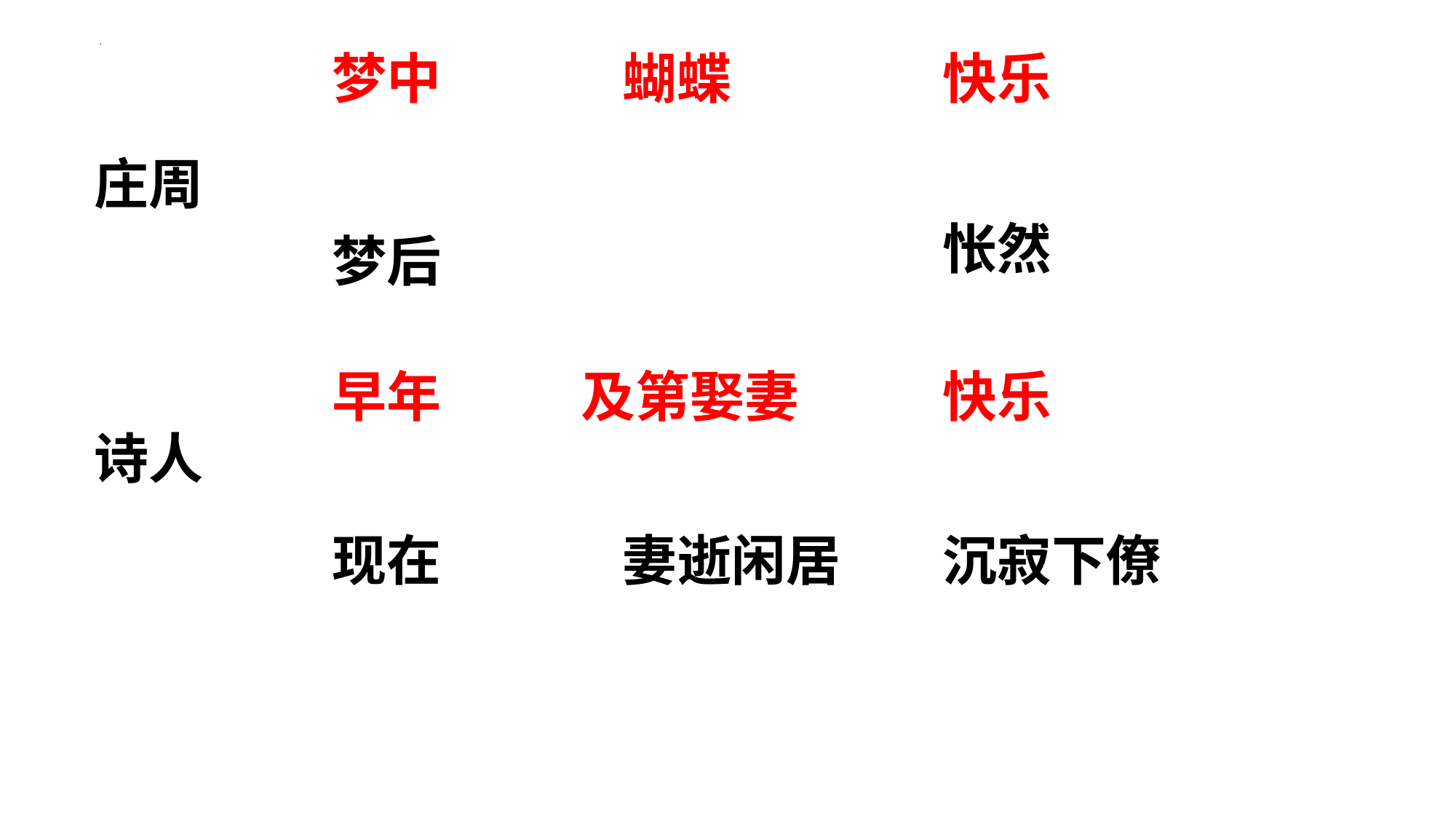

梦中
蝴蝶
快乐
庄周
怅然
梦后
早年
及第娶妻
快乐
诗人
现在
妻逝闲居
沉寂下僚